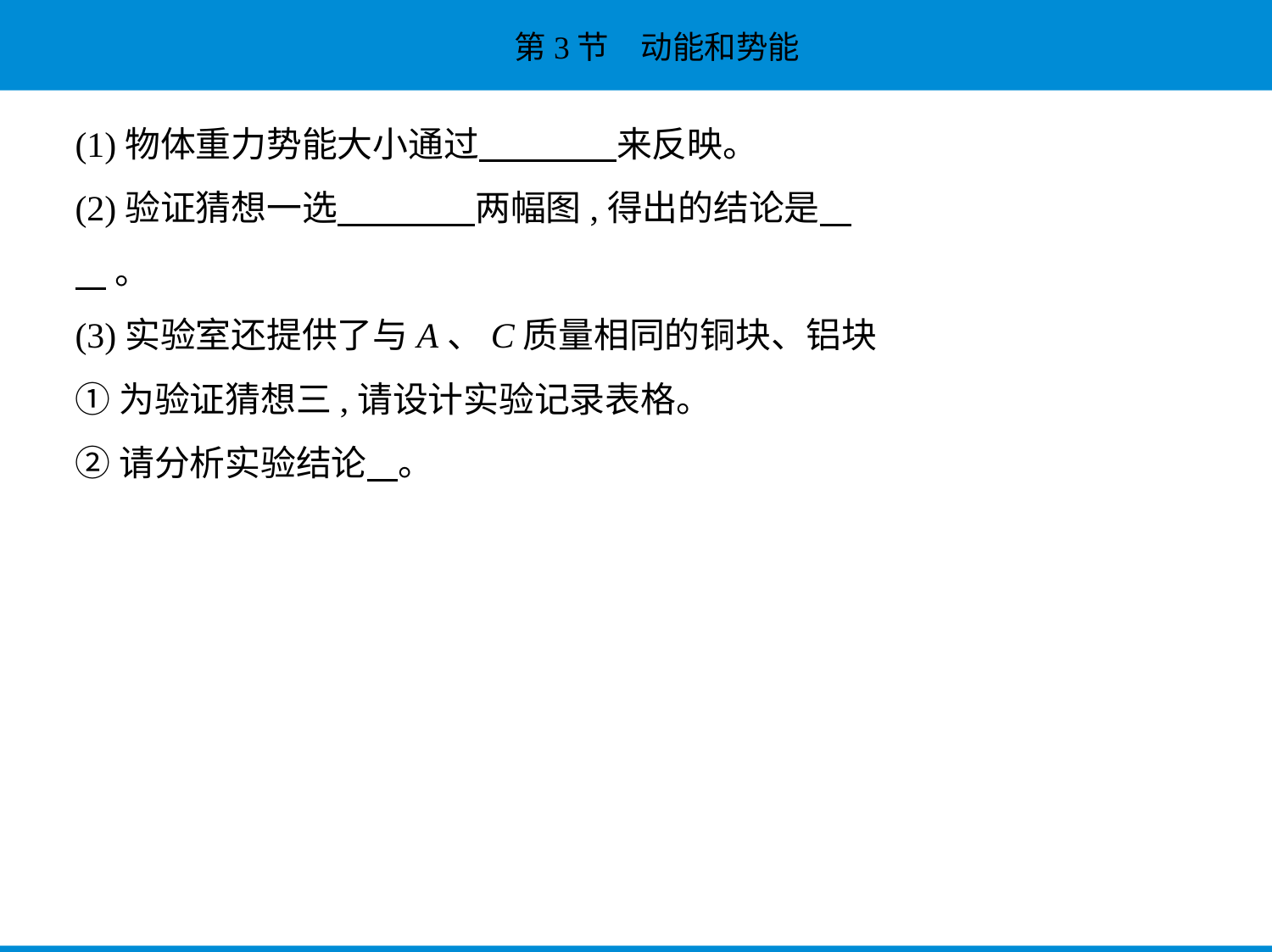

(1)物体重力势能大小通过　　　    来反映。
(2)验证猜想一选　　　    两幅图,得出的结论是
    。
(3)实验室还提供了与A、C质量相同的铜块、铝块
①为验证猜想三,请设计实验记录表格。
②请分析实验结论    。